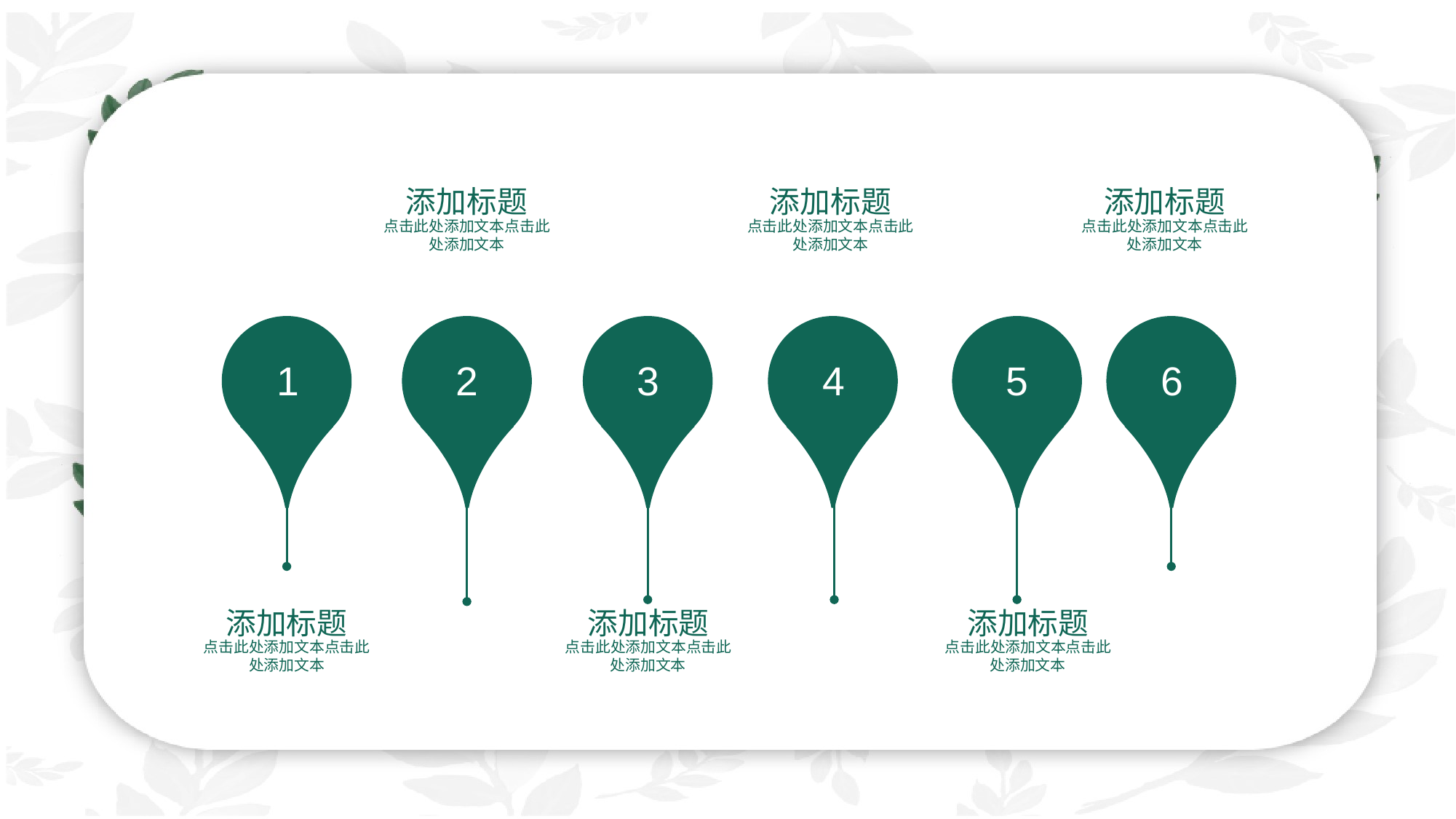

添加标题
添加标题
添加标题
点击此处添加文本点击此处添加文本
点击此处添加文本点击此处添加文本
点击此处添加文本点击此处添加文本

1
2
3
4
5
6
添加标题
添加标题
添加标题
点击此处添加文本点击此处添加文本
点击此处添加文本点击此处添加文本
点击此处添加文本点击此处添加文本